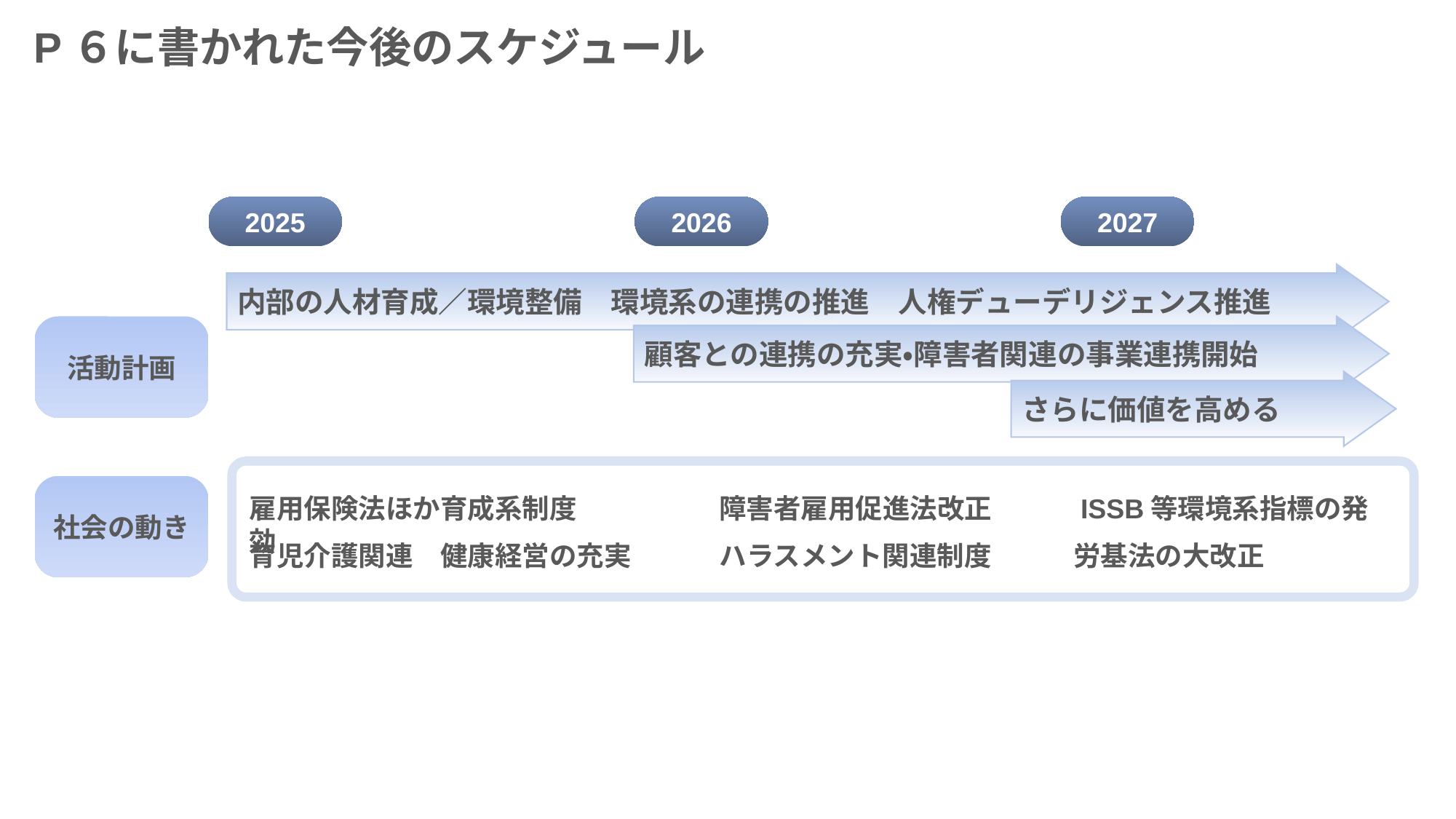

P６に書かれた今後のスケジュール
2027
2026
2025
内部の人材育成／環境整備　環境系の連携の推進　人権デューデリジェンス推進
活動計画
顧客との連携の充実・障害者関連の事業連携開始
さらに価値を高める

社会の動き
雇用保険法ほか育成系制度　　 　　　障害者雇用促進法改正　　　ISSB等環境系指標の発効
育児介護関連　健康経営の充実　　　 ハラスメント関連制度　　　労基法の大改正